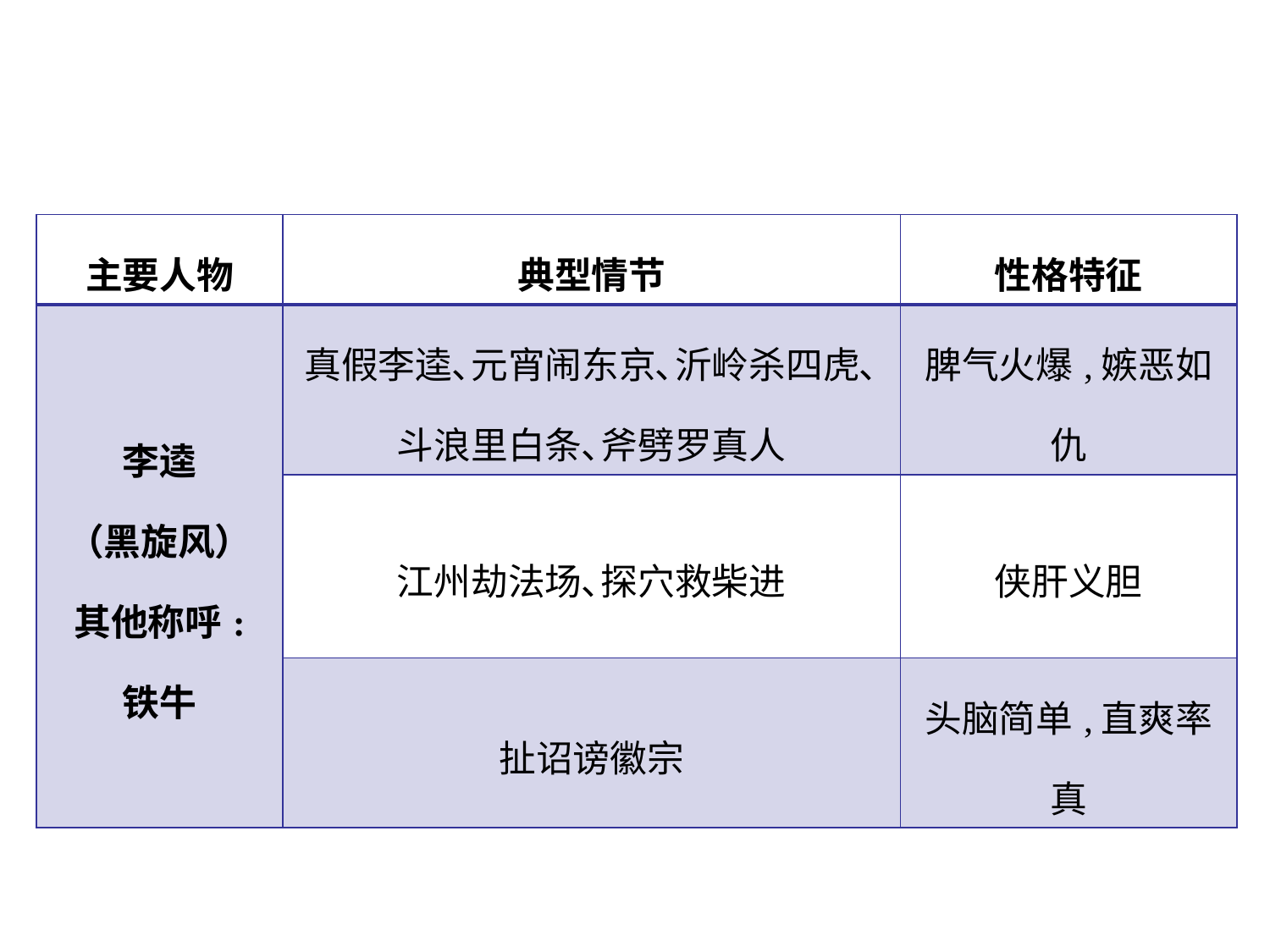

| 主要人物 | 典型情节 | 性格特征 |
| --- | --- | --- |
| 李逵 （黑旋风） 其他称呼: 铁牛 | 真假李逵､元宵闹东京､沂岭杀四虎､斗浪里白条､斧劈罗真人 | 脾气火爆,嫉恶如仇 |
|  | 江州劫法场､探穴救柴进 | 侠肝义胆 |
|  | 扯诏谤徽宗 | 头脑简单,直爽率真 |